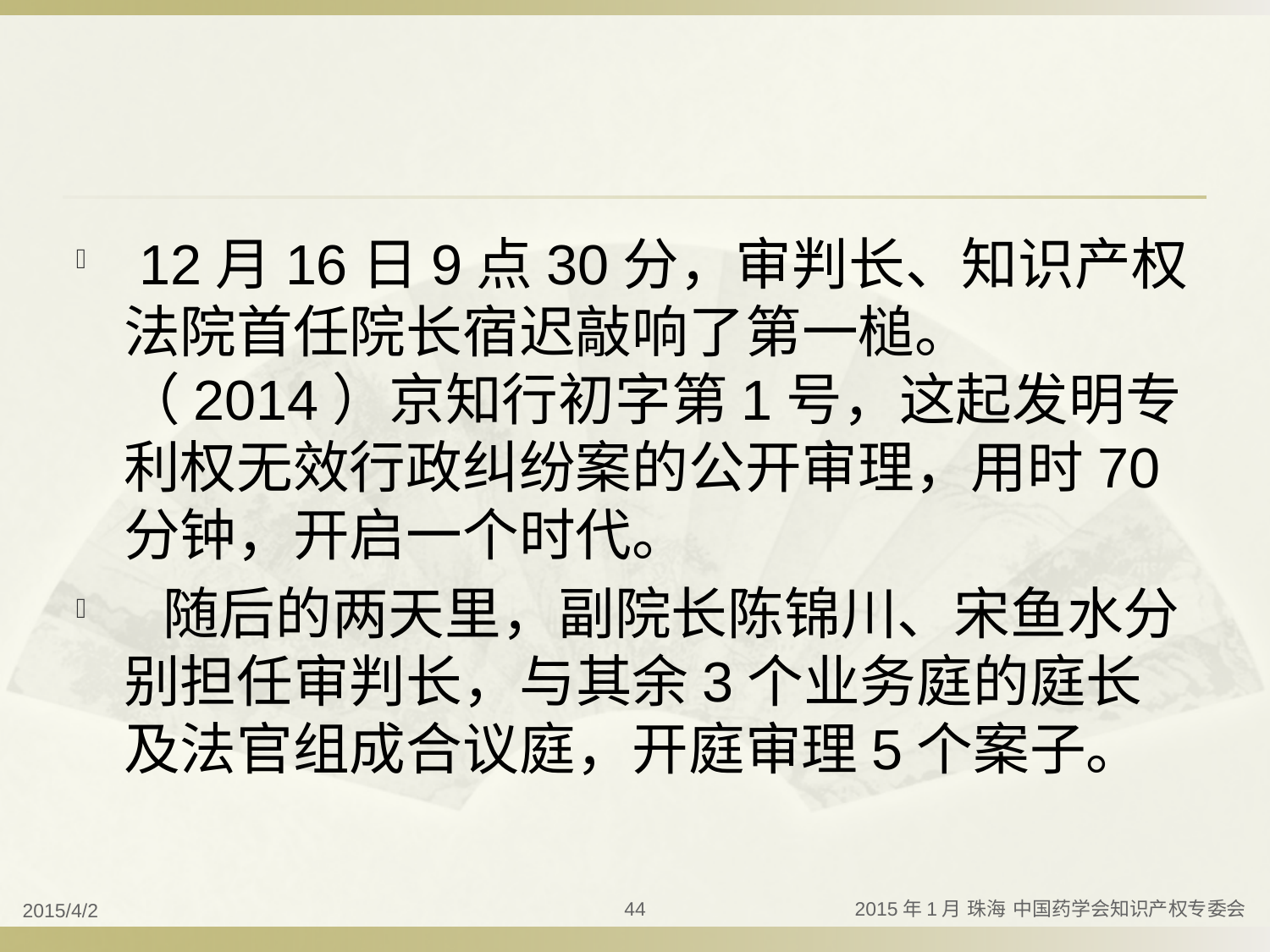

#
 12月16日9点30分，审判长、知识产权法院首任院长宿迟敲响了第一槌。（2014）京知行初字第1号，这起发明专利权无效行政纠纷案的公开审理，用时70分钟，开启一个时代。
  随后的两天里，副院长陈锦川、宋鱼水分别担任审判长，与其余3个业务庭的庭长及法官组成合议庭，开庭审理5个案子。

2015/4/2
44
2015年1月 珠海 中国药学会知识产权专委会